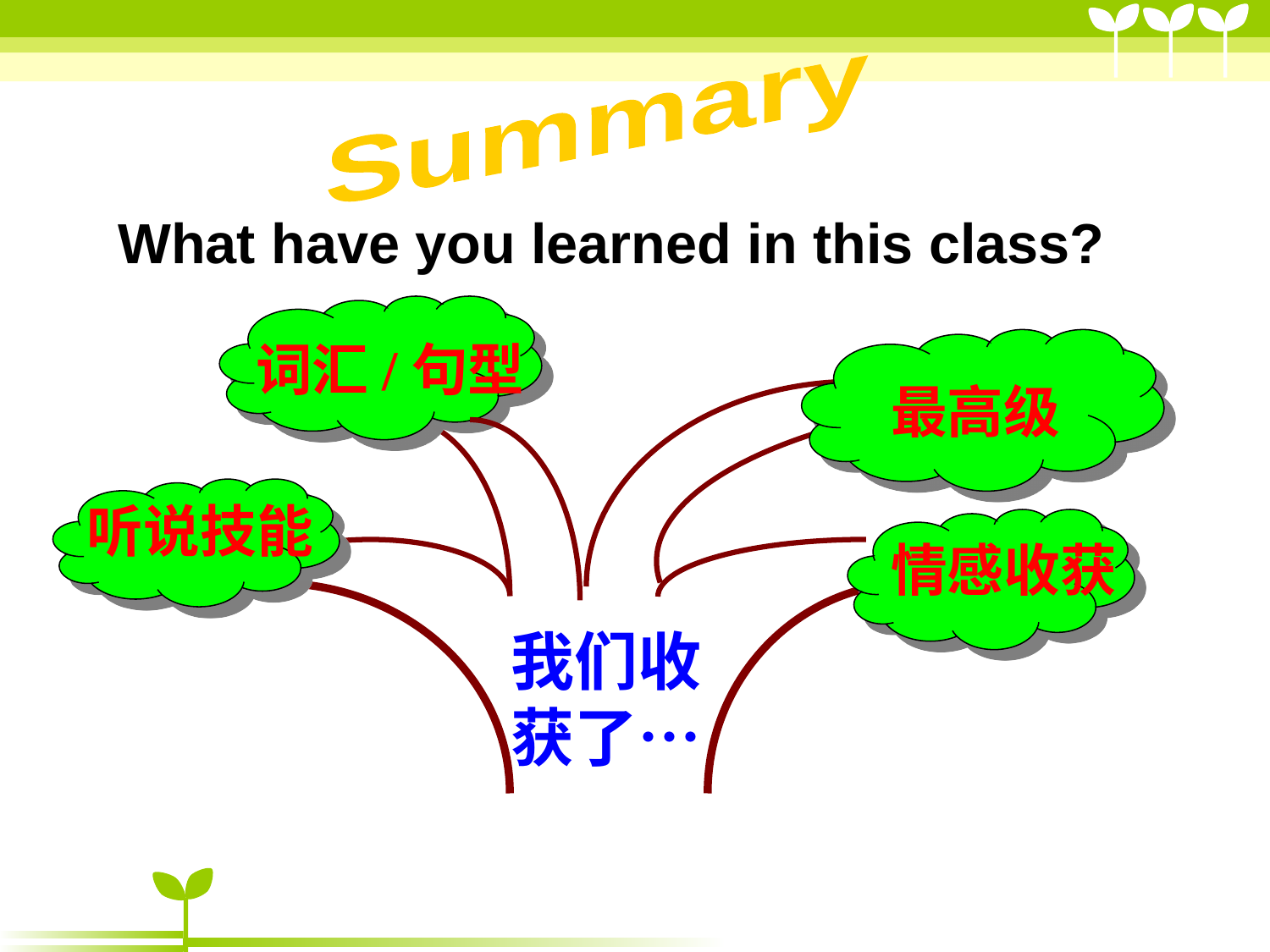

Summary
What have you learned in this class?

词汇/句型
最高级
听说技能
情感收获
我们收获了…